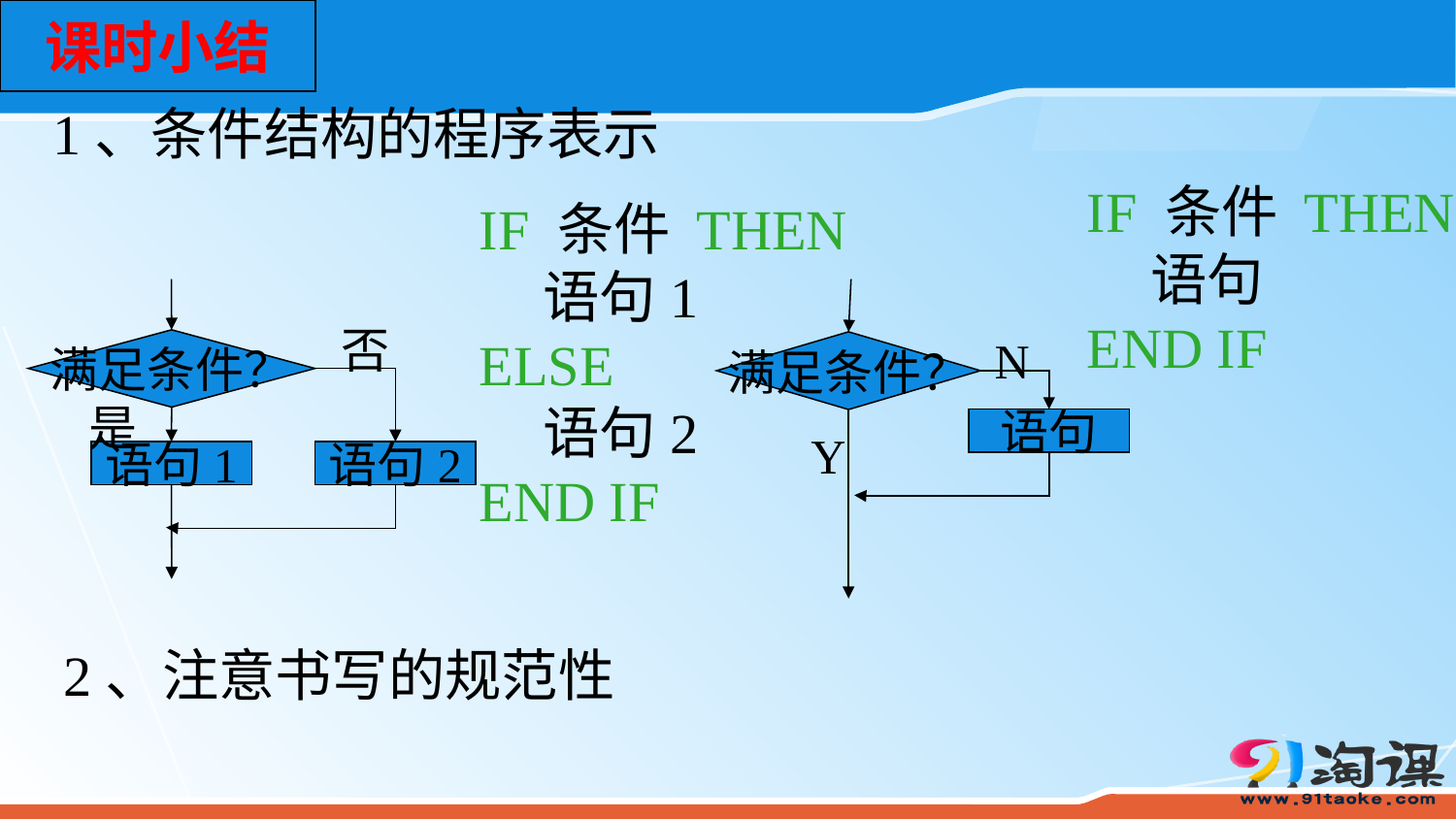

课时小结
1、条件结构的程序表示
IF 条件 THEN
    语句
END IF
IF 条件 THEN
    语句1
ELSE
    语句2
END IF
否
满足条件？
是
语句1
语句2
满足条件？
语句
N
Y
2、注意书写的规范性